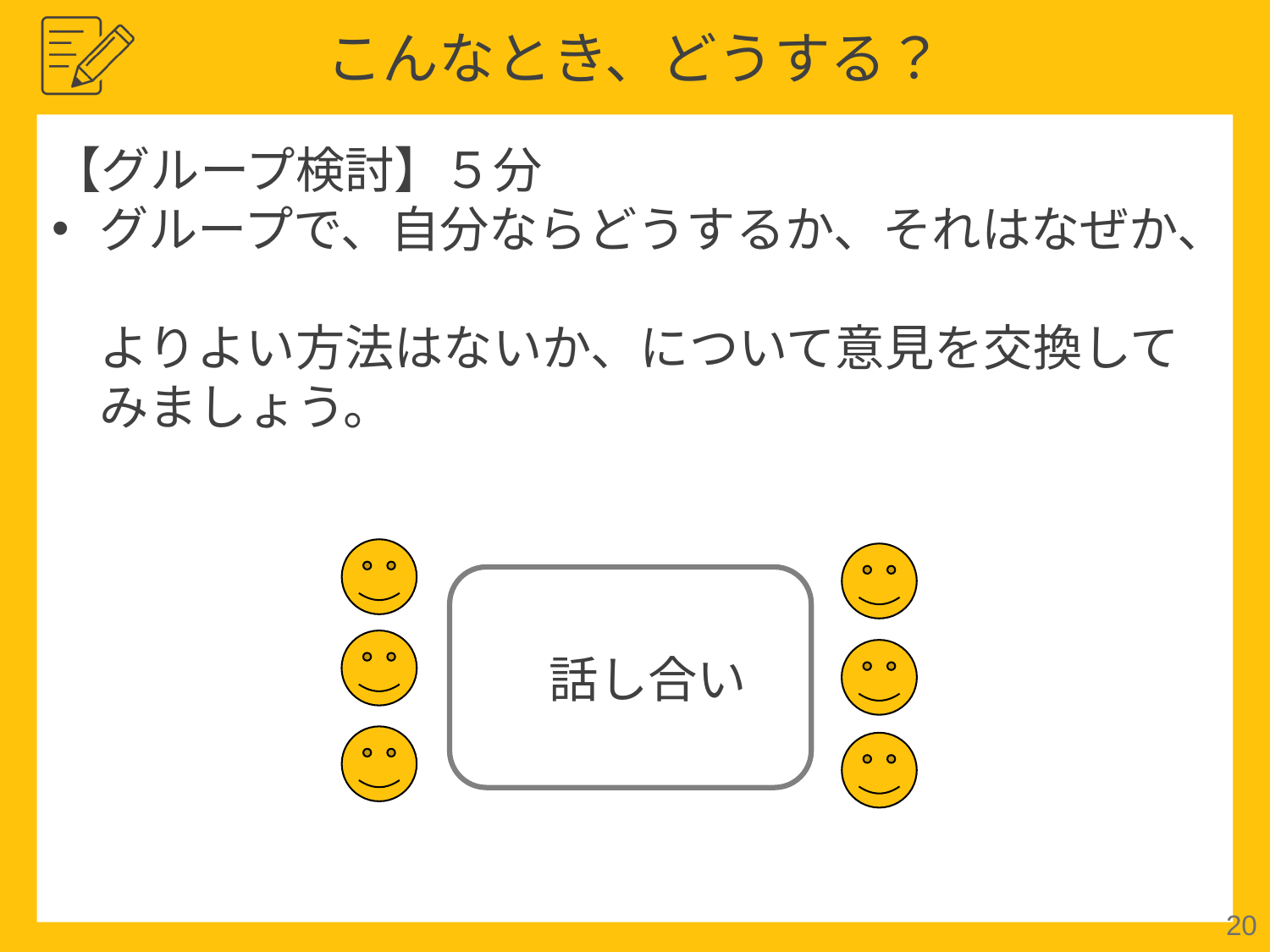

こんなとき、どうする？
【グループ検討】５分
グループで、自分ならどうするか、それはなぜか、
よりよい方法はないか、について意見を交換して
みましょう。

話し合い

話し合い

20